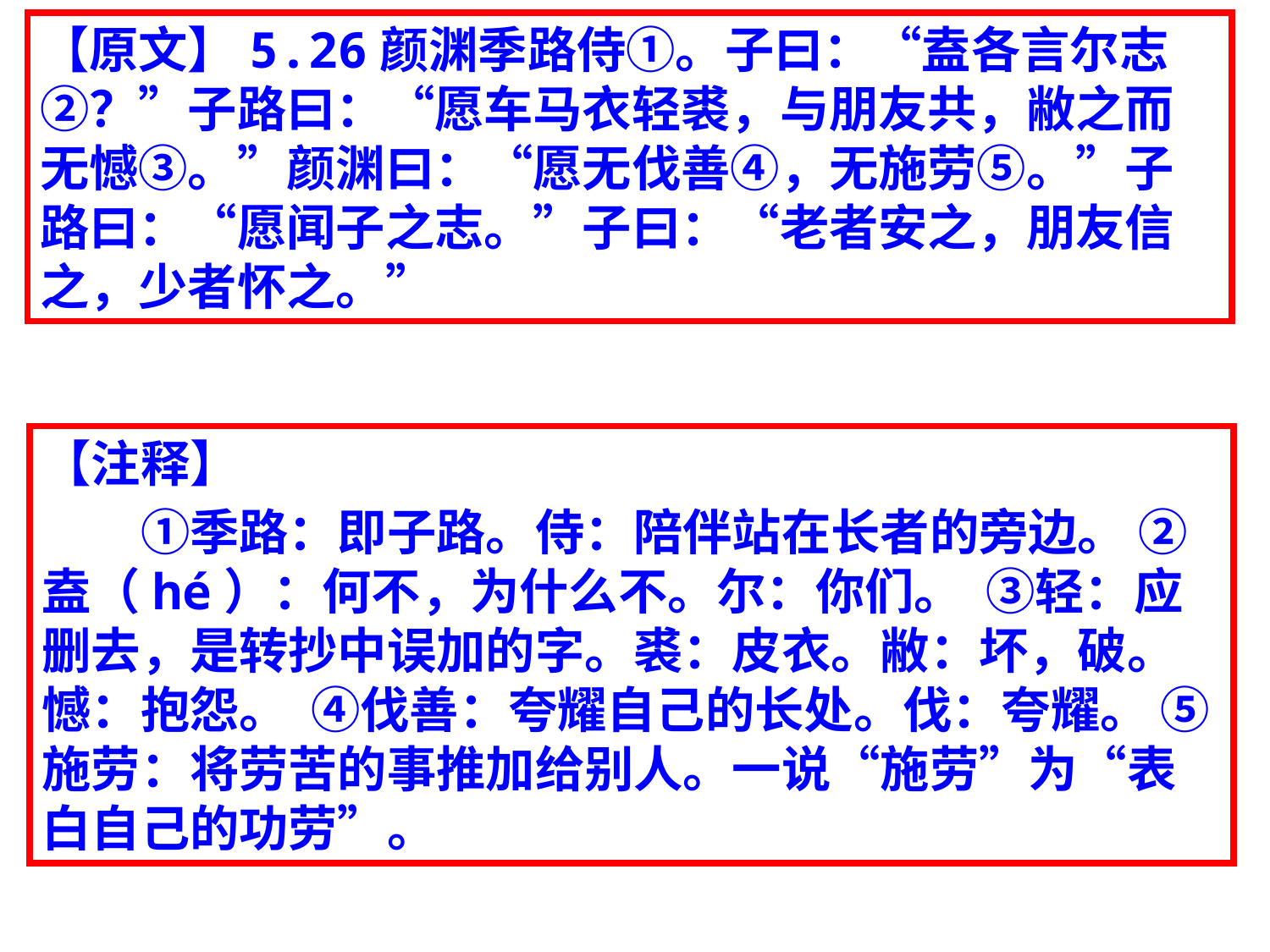

【原文】5.26颜渊季路侍①。子曰：“盍各言尔志②？”子路曰：“愿车马衣轻裘，与朋友共，敝之而无憾③。”颜渊曰：“愿无伐善④，无施劳⑤。”子路曰：“愿闻子之志。”子曰：“老者安之，朋友信之，少者怀之。”
【注释】
　　①季路：即子路。侍：陪伴站在长者的旁边。 ②盍（hé）：何不，为什么不。尔：你们。  ③轻：应删去，是转抄中误加的字。裘：皮衣。敝：坏，破。憾：抱怨。  ④伐善：夸耀自己的长处。伐：夸耀。 ⑤施劳：将劳苦的事推加给别人。一说“施劳”为“表白自己的功劳”。